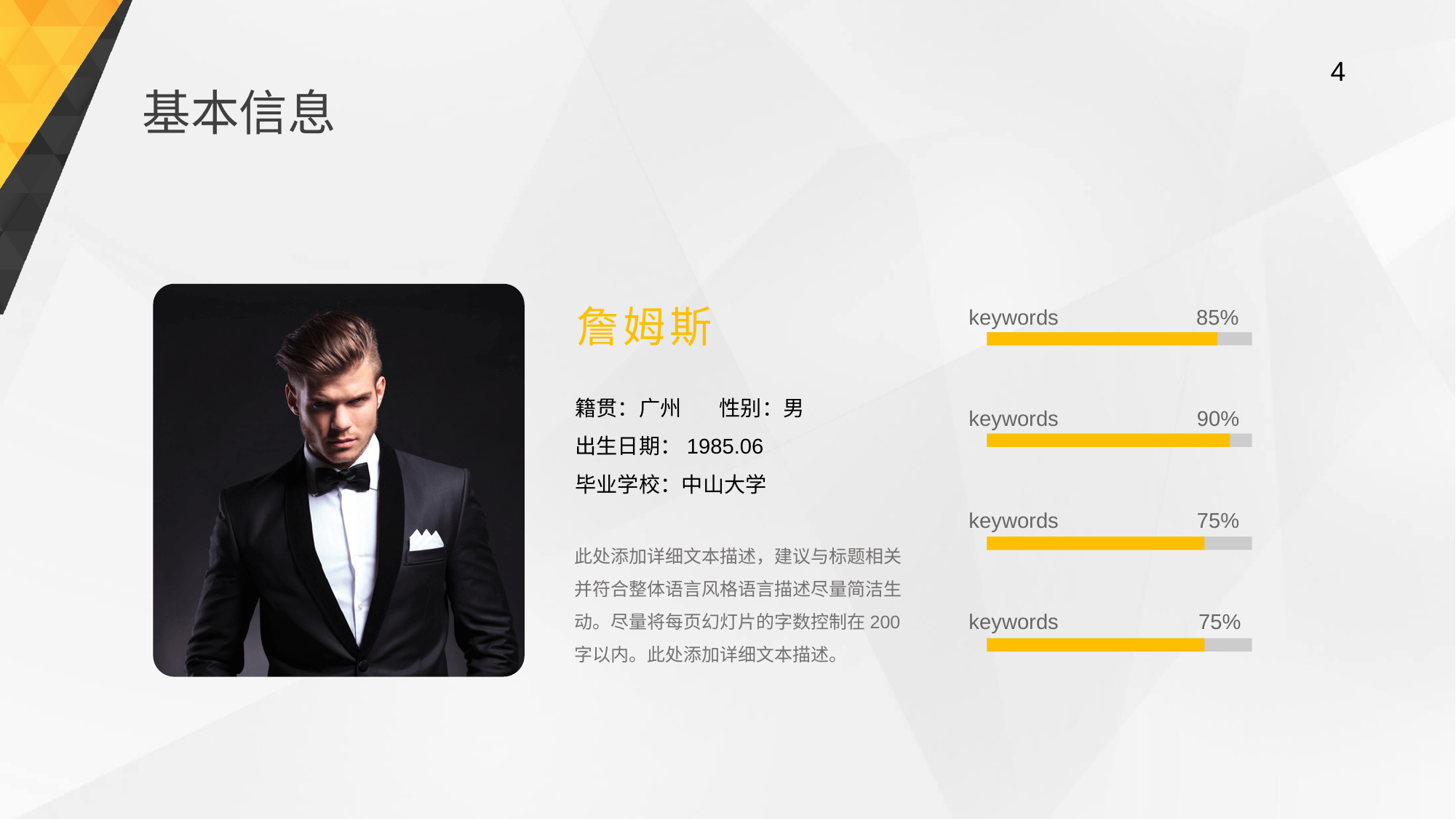

基本信息

詹姆斯
keywords
85%

籍贯：广州        性别：男
出生日期：1985.06
毕业学校：中山大学
keywords
90%

keywords
75%

此处添加详细文本描述，建议与标题相关并符合整体语言风格语言描述尽量简洁生动。尽量将每页幻灯片的字数控制在200字以内。此处添加详细文本描述。
keywords
75%